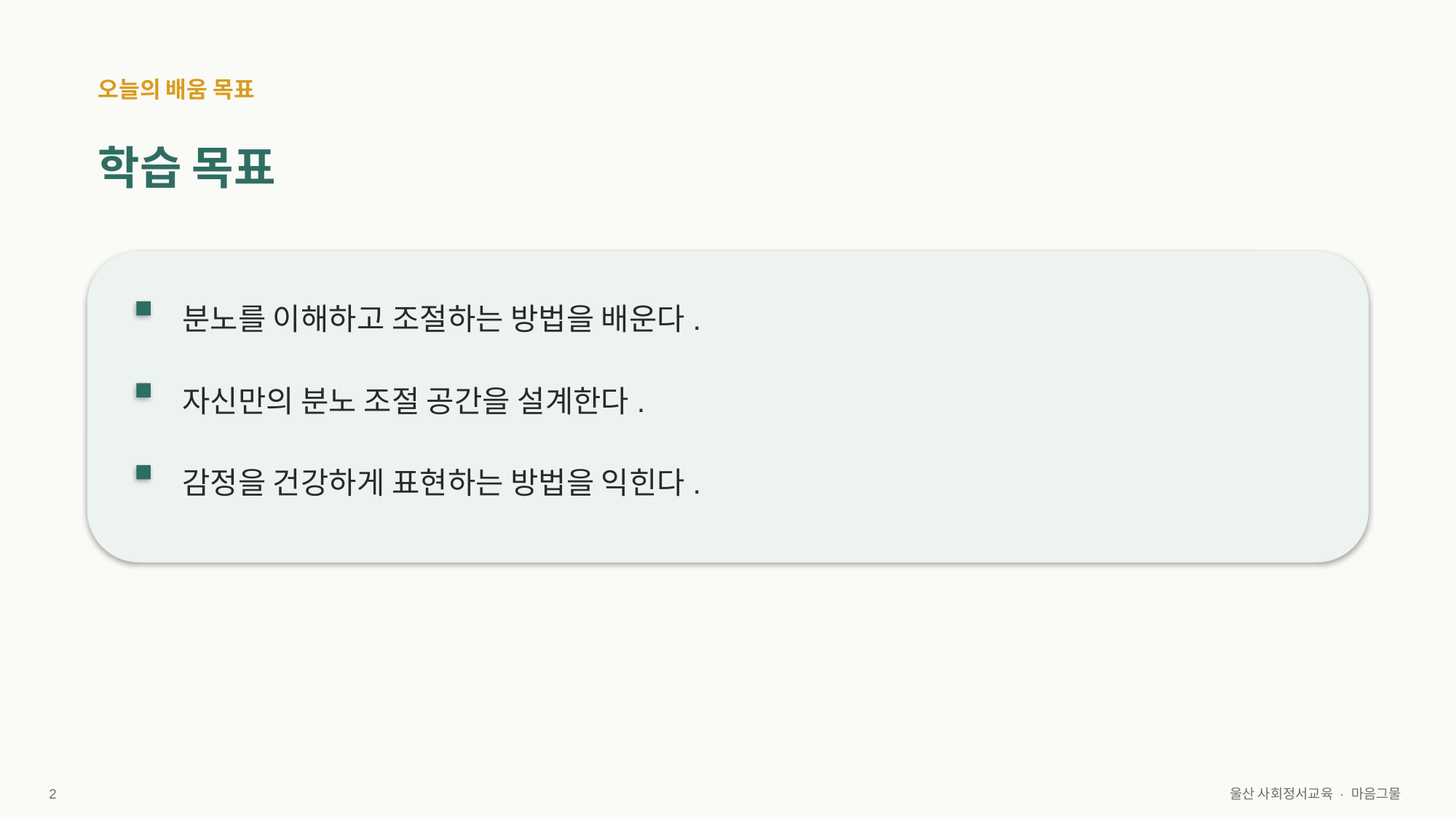

오늘의 배움 목표
학습 목표

분노를 이해하고 조절하는 방법을 배운다.

자신만의 분노 조절 공간을 설계한다.

감정을 건강하게 표현하는 방법을 익힌다.

2
울산 사회정서교육 · 마음그물